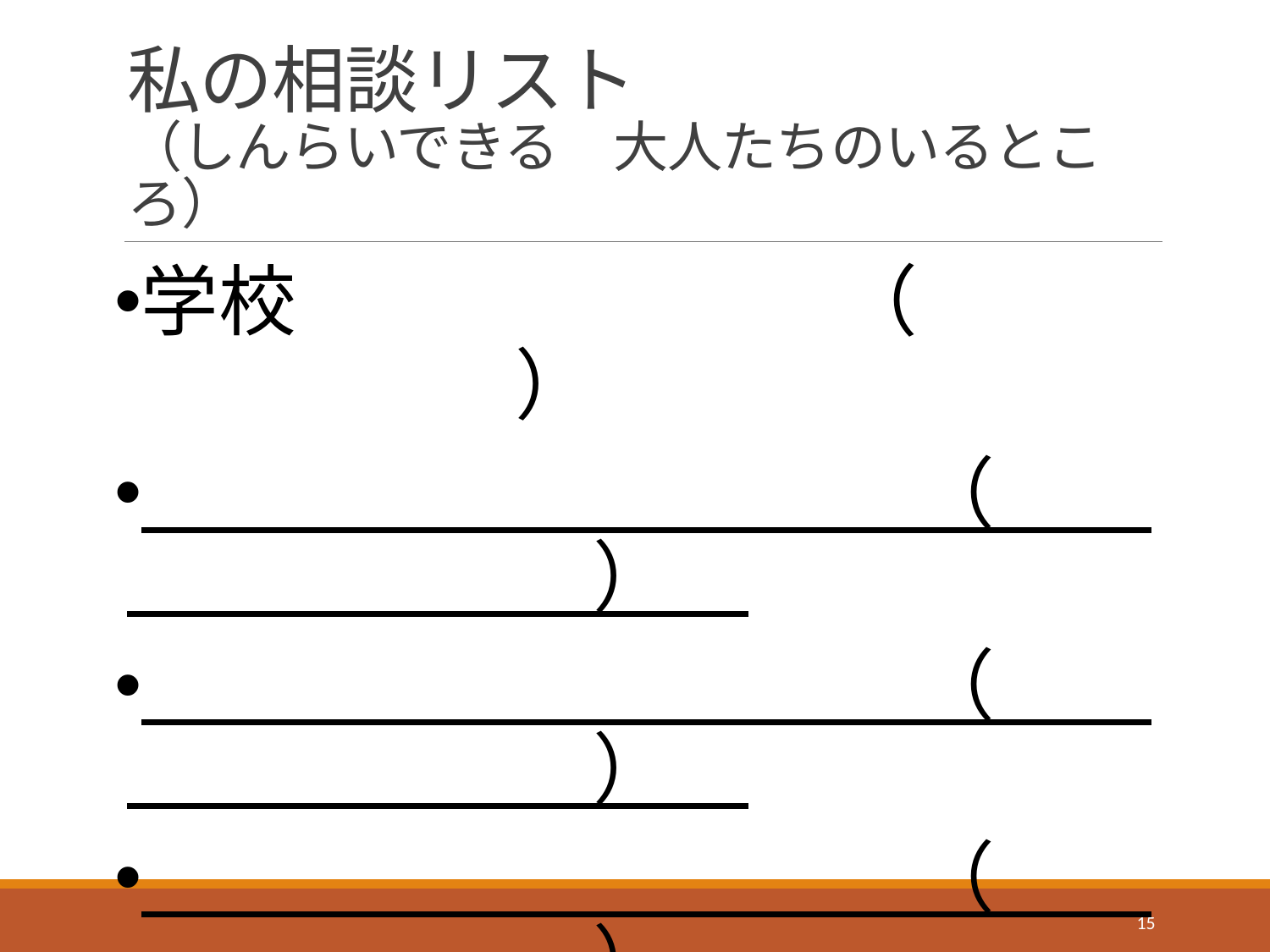

# 私の相談リスト （しんらいできる　大人たちのいるところ）
学校　　　　　　　（　　　　　　　　）
　　　　　　　　　　（　　　　　　　　）
　　　　　　　　　　（　　　　　　　　）
　　　　　　　　　　（　　　　　　　　）
　　　　　　　　　　（　　　　　　　　）

15